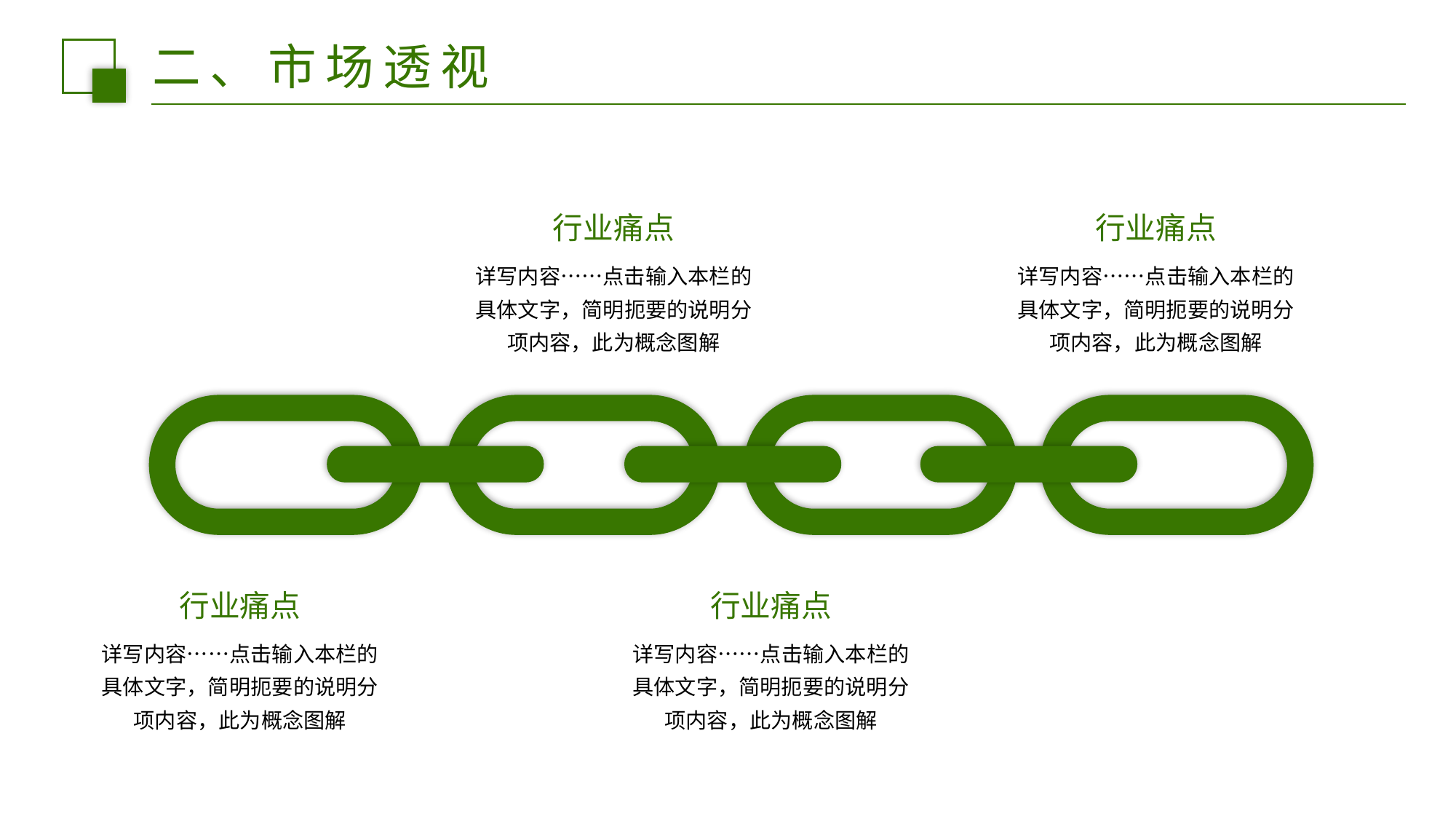

二、市场透视
行业痛点
详写内容……点击输入本栏的具体文字，简明扼要的说明分项内容，此为概念图解
行业痛点
详写内容……点击输入本栏的具体文字，简明扼要的说明分项内容，此为概念图解

行业痛点
详写内容……点击输入本栏的具体文字，简明扼要的说明分项内容，此为概念图解
行业痛点
详写内容……点击输入本栏的具体文字，简明扼要的说明分项内容，此为概念图解